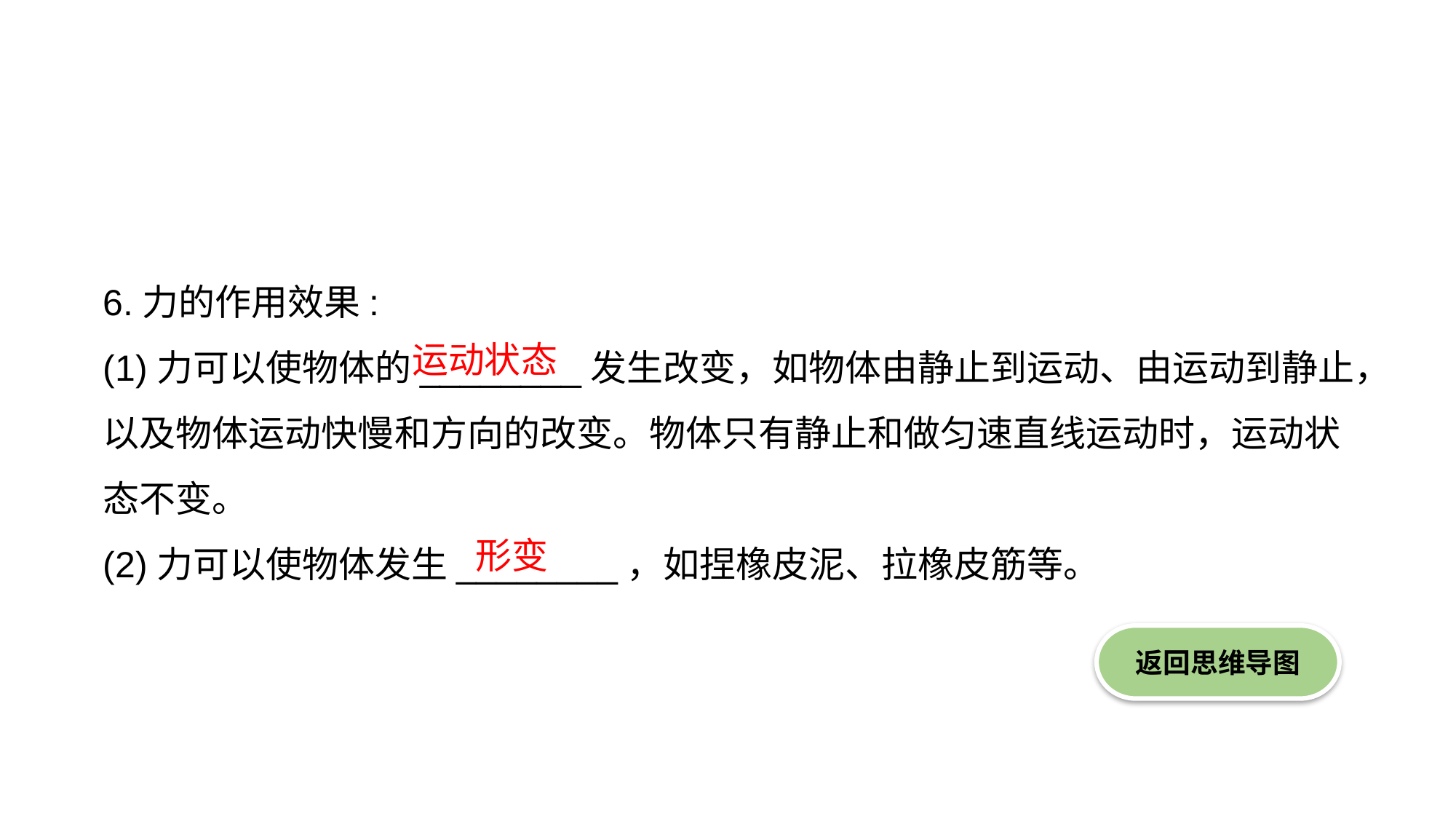

6.力的作用效果:
(1)力可以使物体的________发生改变，如物体由静止到运动、由运动到静止，以及物体运动快慢和方向的改变。物体只有静止和做匀速直线运动时，运动状态不变。
(2)力可以使物体发生________，如捏橡皮泥、拉橡皮筋等。
运动状态
形变
返回思维导图